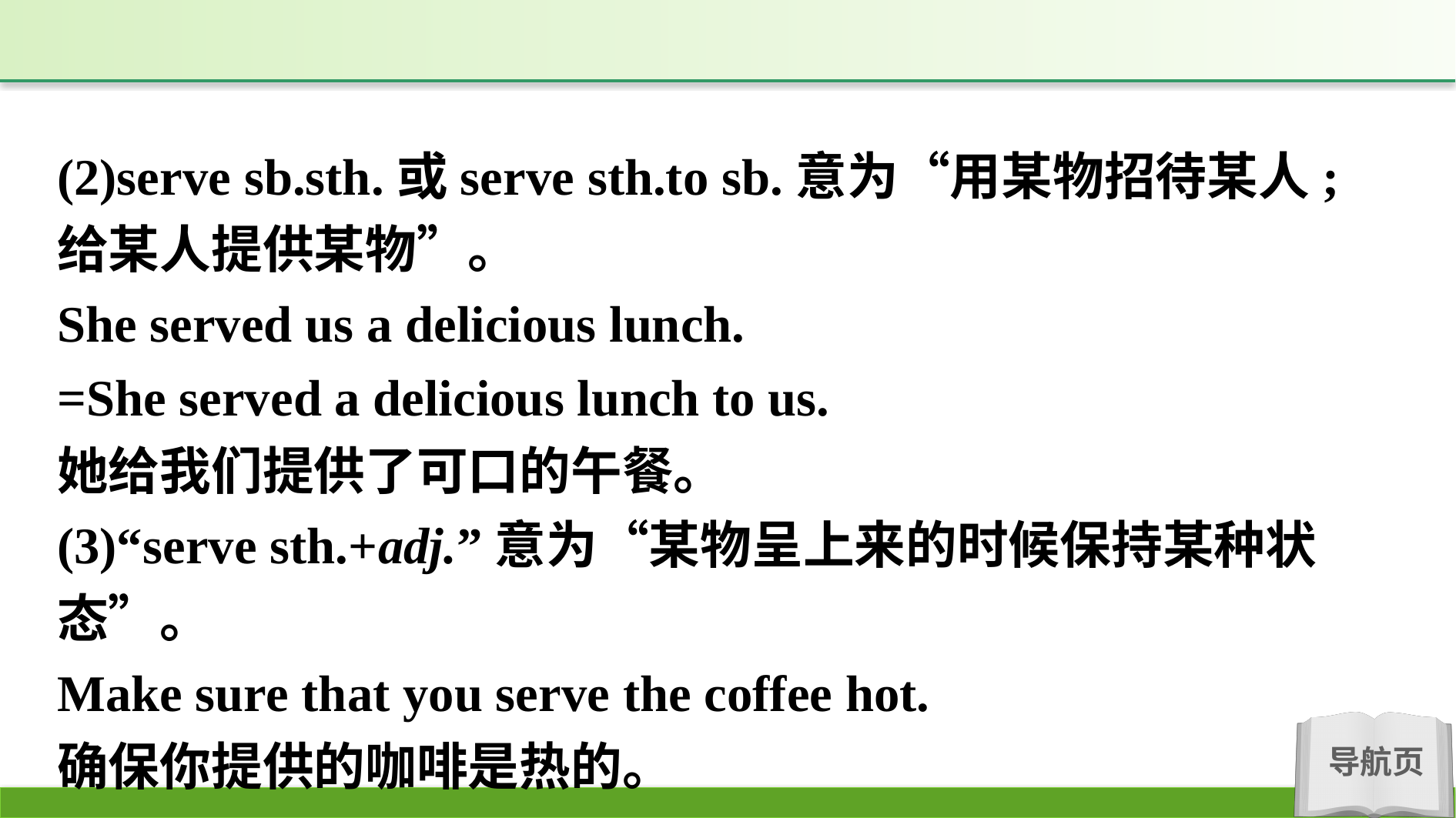

(2)serve sb.sth.或serve sth.to sb.意为“用某物招待某人;给某人提供某物”。
She served us a delicious lunch.
=She served a delicious lunch to us.
她给我们提供了可口的午餐。
(3)“serve sth.+adj.”意为“某物呈上来的时候保持某种状态”。
Make sure that you serve the coffee hot.
确保你提供的咖啡是热的。